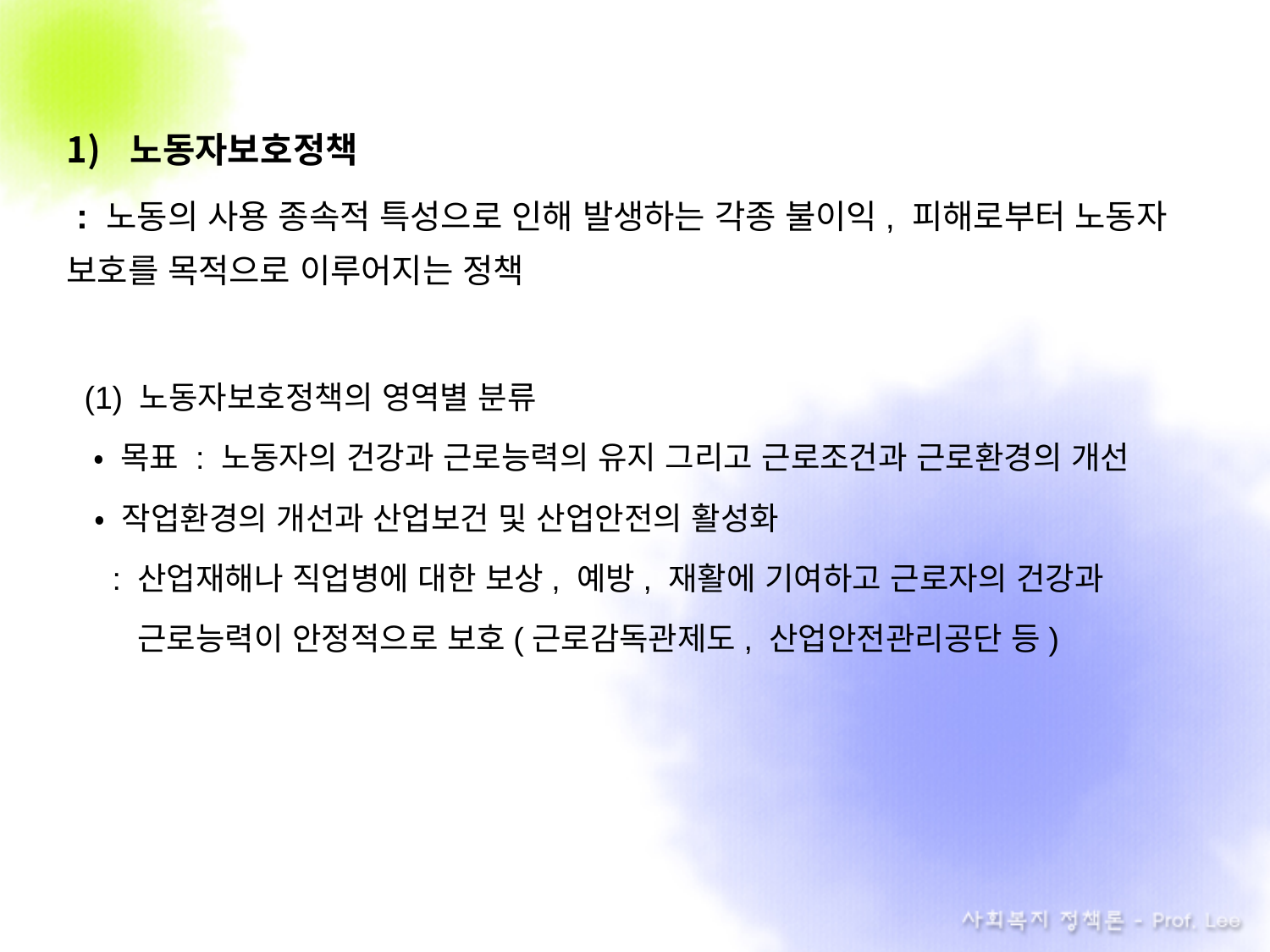

노동자보호정책
 : 노동의 사용 종속적 특성으로 인해 발생하는 각종 불이익, 피해로부터 노동자 보호를 목적으로 이루어지는 정책

  (1) 노동자보호정책의 영역별 분류
• 목표 : 노동자의 건강과 근로능력의 유지 그리고 근로조건과 근로환경의 개선
• 작업환경의 개선과 산업보건 및 산업안전의 활성화
  : 산업재해나 직업병에 대한 보상, 예방, 재활에 기여하고 근로자의 건강과
  . 근로능력이 안정적으로 보호(근로감독관제도, 산업안전관리공단 등)